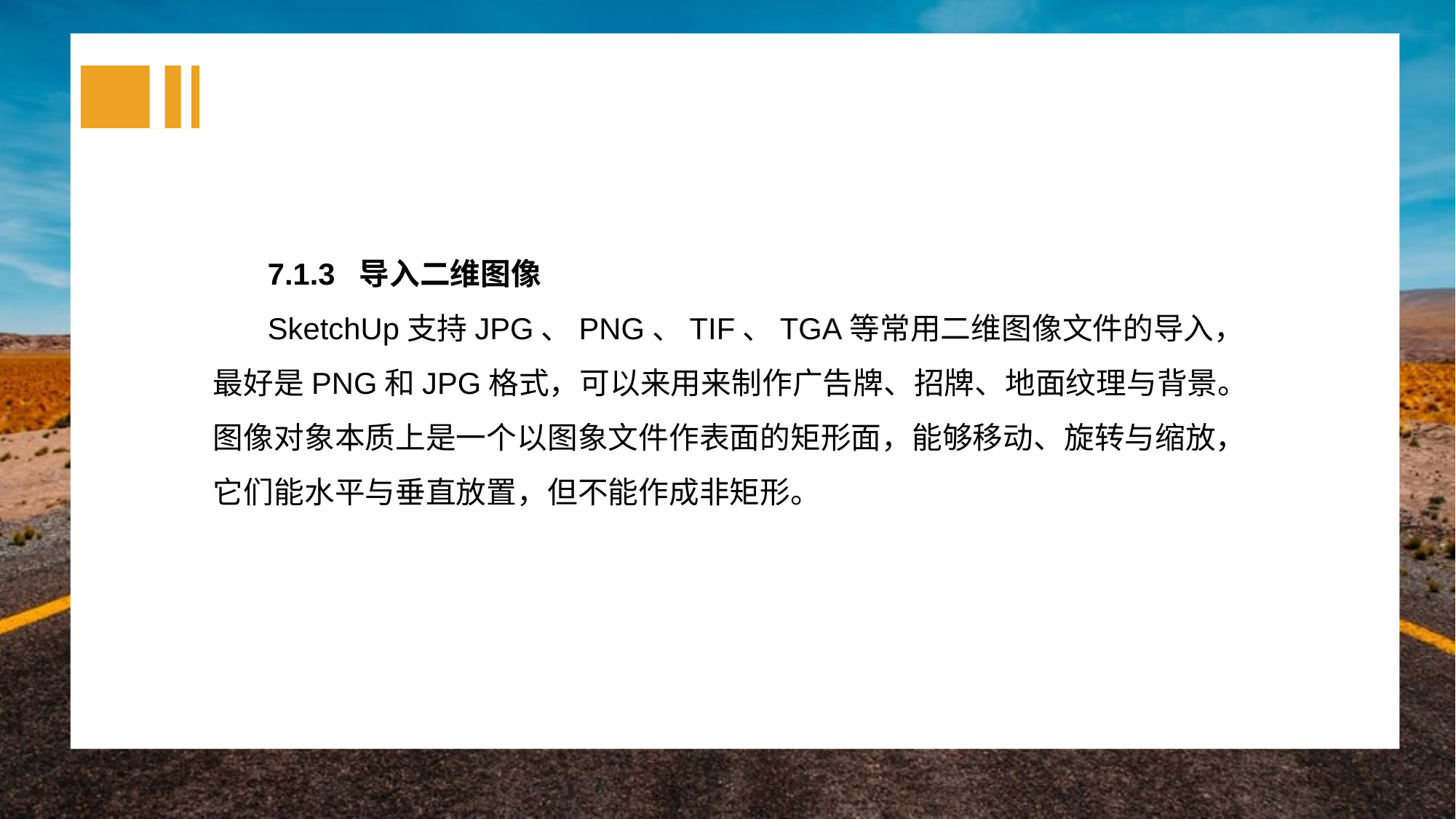

7.1.3  导入二维图像
SketchUp支持JPG、PNG、TIF、TGA等常用二维图像文件的导入，最好是PNG和JPG格式，可以来用来制作广告牌、招牌、地面纹理与背景。图像对象本质上是一个以图象文件作表面的矩形面，能够移动、旋转与缩放，它们能水平与垂直放置，但不能作成非矩形。